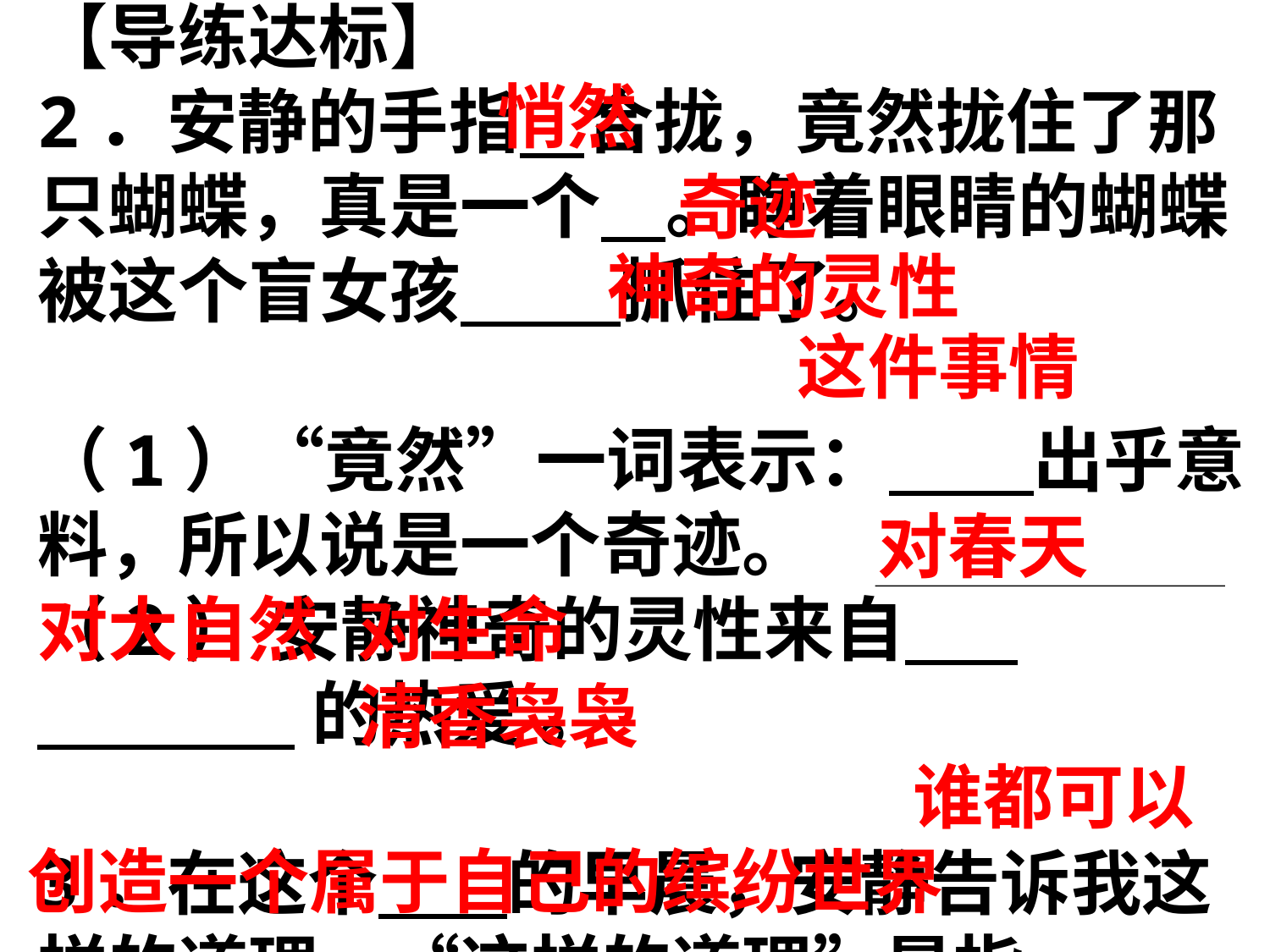

【导练达标】
2．安静的手指    合拢，竟然拢住了那只蝴蝶，真是一个    。睁着眼睛的蝴蝶被这个盲女孩          抓住了。
（1）“竟然”一词表示：         出乎意料，所以说是一个奇迹。
（2） 安静神奇的灵性来自
                的热爱 。
3．在这个        的早晨，安静告诉我这样的道理。“这样的道理”是指
                              。

悄然
奇迹
神奇的灵性
这件事情
对春天
对大自然
对生命

清香袅袅
                                                      谁都可以创造一个属于自己的缤纷世界